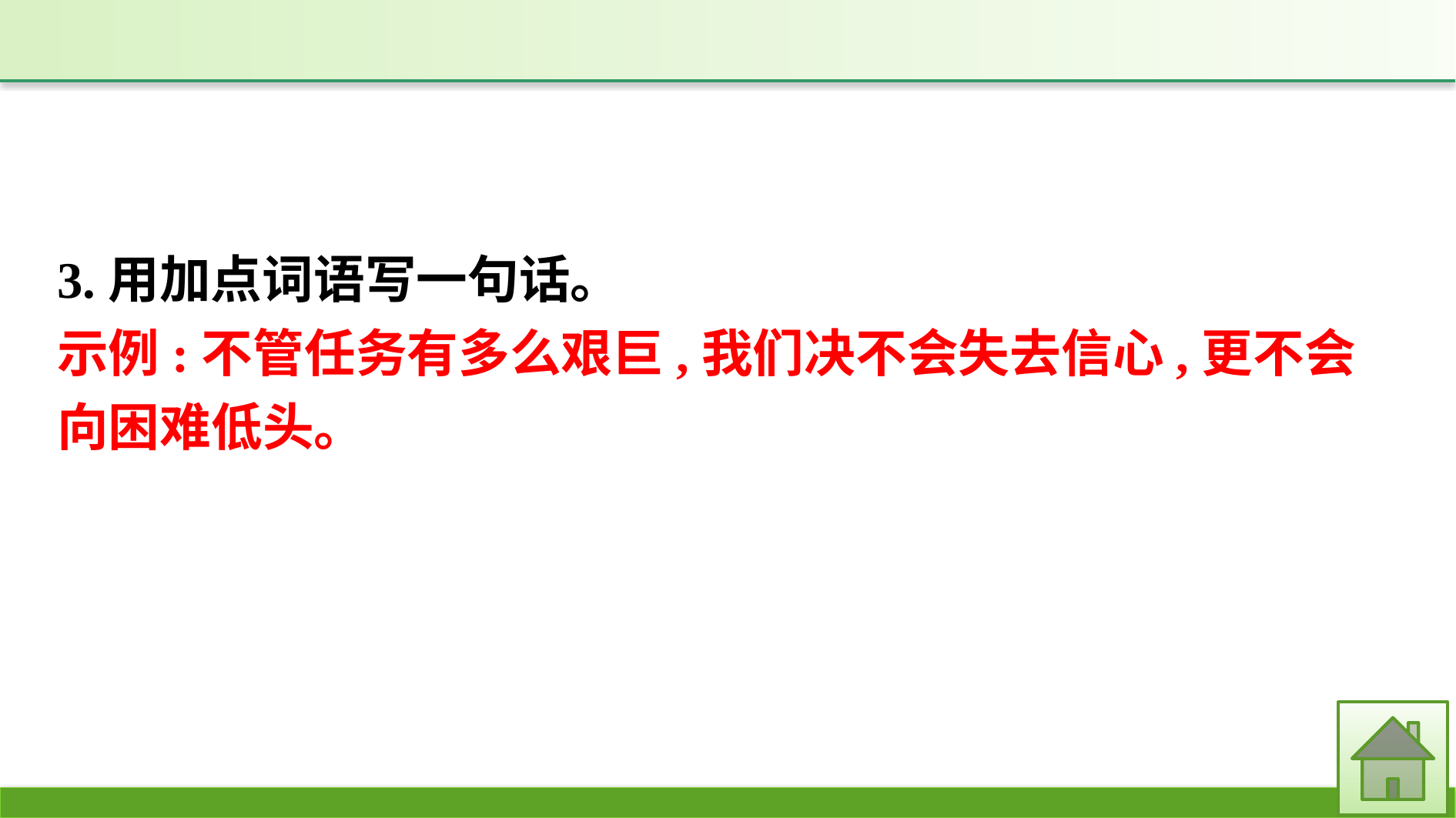

3.用加点词语写一句话。
示例:不管任务有多么艰巨,我们决不会失去信心,更不会向困难低头。